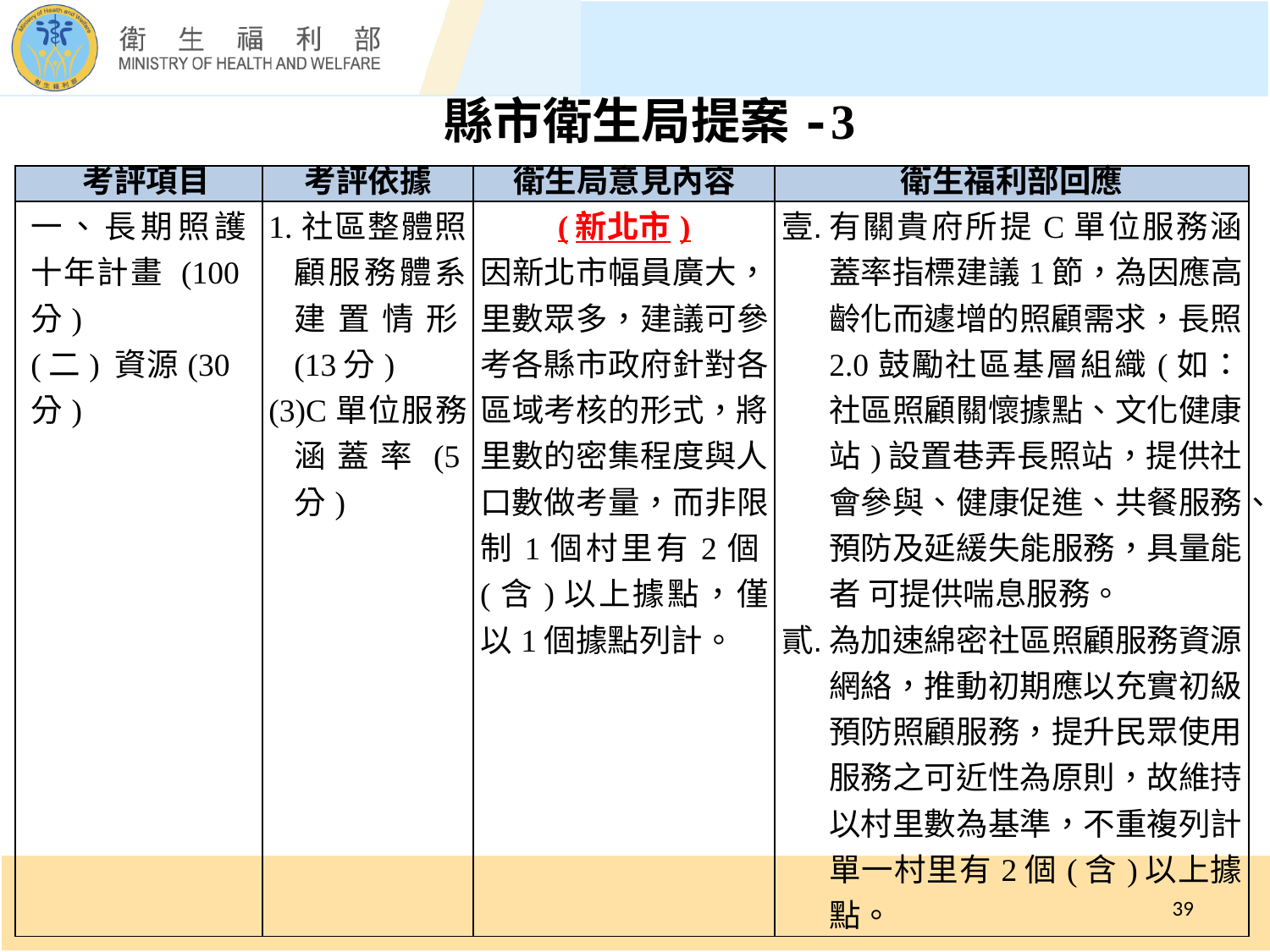

縣市衛生局提案-3
| ­­ 考評項目 | 考評依據 | 衛生局意見內容 | 衛生福利部回應 |
| --- | --- | --- | --- |
| 一、長期照護十年計畫 (100分) (二) 資源(30分) | 1.社區整體照顧服務體系建置情形(13分) (3)C單位服務涵蓋率(5分) | (新北市) 因新北市幅員廣大，里數眾多，建議可參考各縣市政府針對各區域考核的形式，將里數的密集程度與人口數做考量，而非限制1個村里有2個(含)以上據點，僅以1個據點列計。 | 有關貴府所提C單位服務涵蓋率指標建議1節，為因應高齡化而遽增的照顧需求，長照2.0鼓勵社區基層組織(如：社區照顧關懷據點、文化健康站)設置巷弄長照站，提供社會參與、健康促進、共餐服務、預防及延緩失能服務，具量能者 可提供喘息服務。 為加速綿密社區照顧服務資源網絡，推動初期應以充實初級預防照顧服務，提升民眾使用服務之可近性為原則，故維持以村里數為基準，不重複列計單一村里有2個(含)以上據點。 |
39